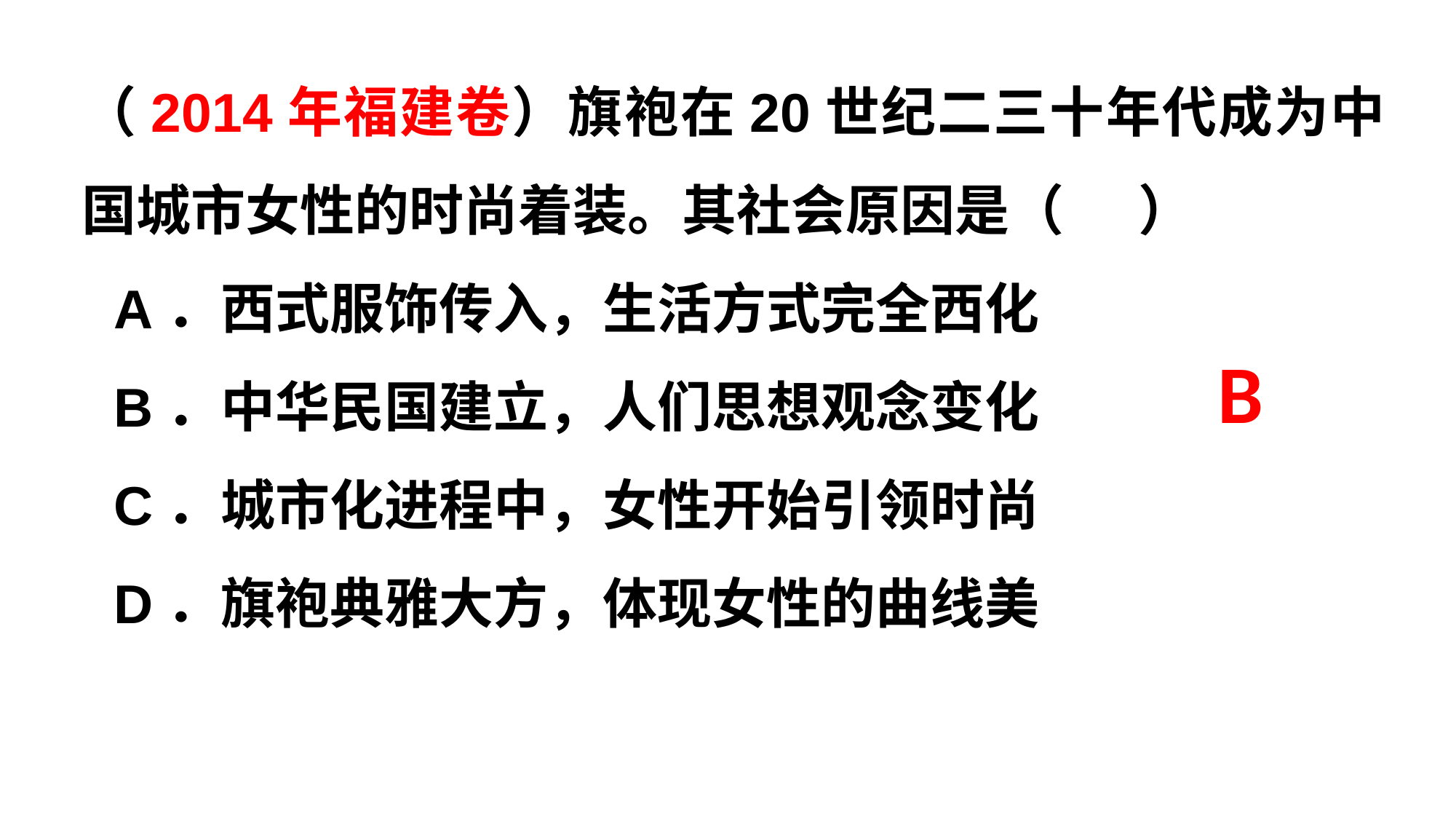

（2014年福建卷）旗袍在20世纪二三十年代成为中国城市女性的时尚着装。其社会原因是（      ）
A．西式服饰传入，生活方式完全西化
B．中华民国建立，人们思想观念变化
C．城市化进程中，女性开始引领时尚
D．旗袍典雅大方，体现女性的曲线美
B